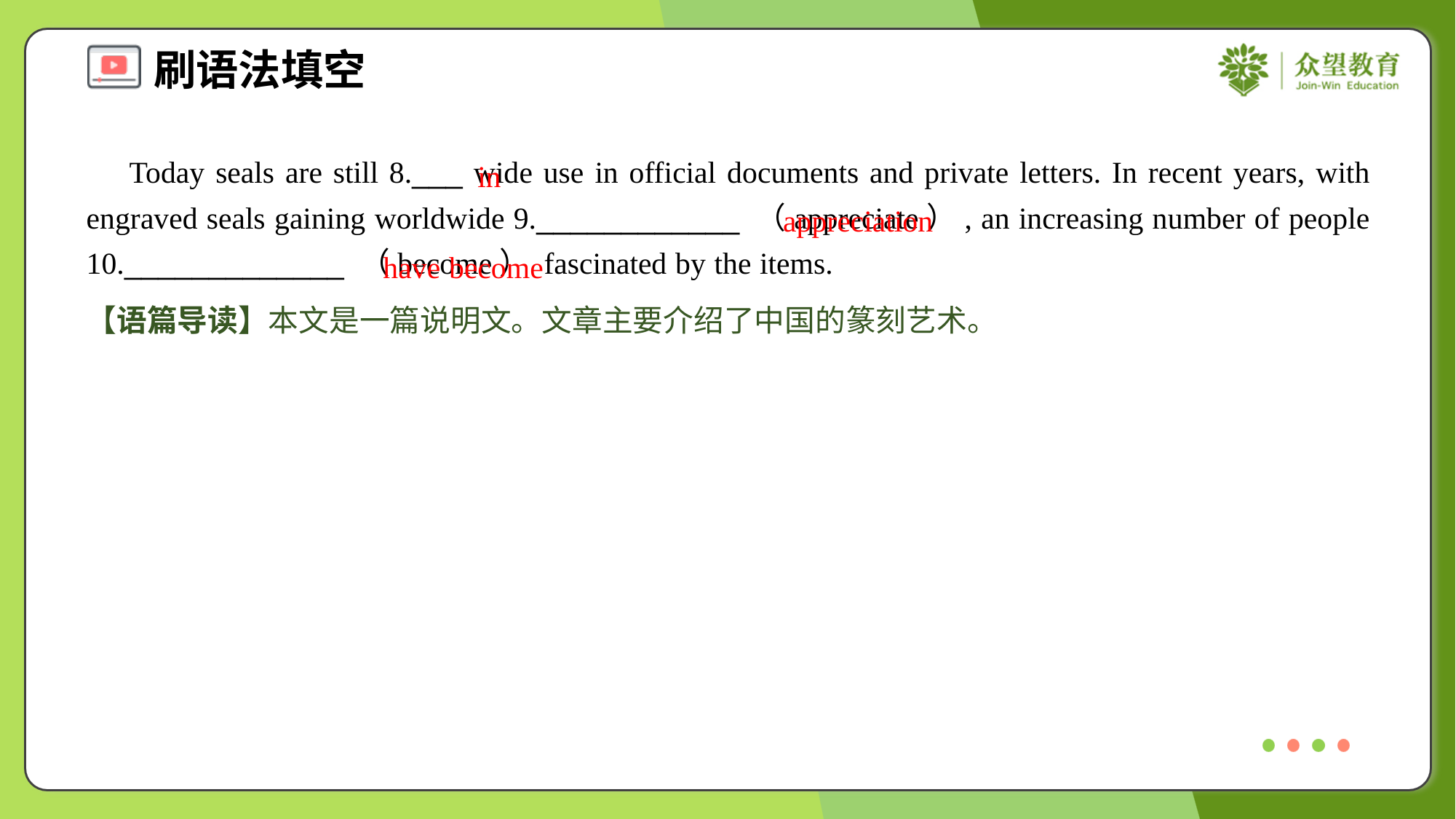

Today seals are still 8.___ wide use in official documents and private letters. In recent years, with engraved seals gaining worldwide 9.____________ （appreciate）, an increasing number of people 10._____________ （become） fascinated by the items.
in
appreciation
have become
【语篇导读】本文是一篇说明文。文章主要介绍了中国的篆刻艺术。